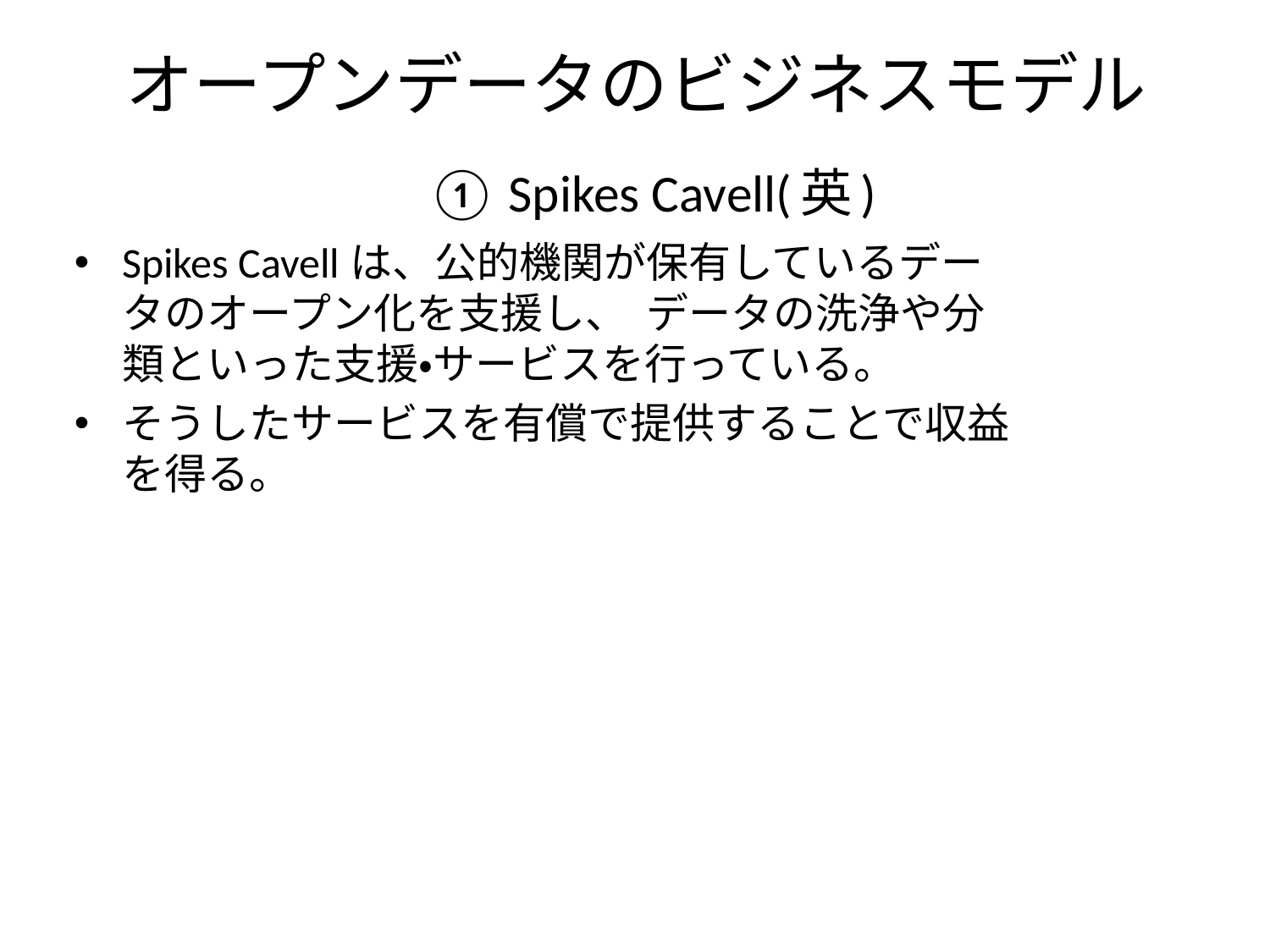

オープンデータのビジネスモデル
# ① Spikes Cavell(英)
Spikes Cavellは、公的機関が保有しているデータのオープン化を支援し、  データの洗浄や分類といった支援・サービスを行っている。
そうしたサービスを有償で提供することで収益を得る。